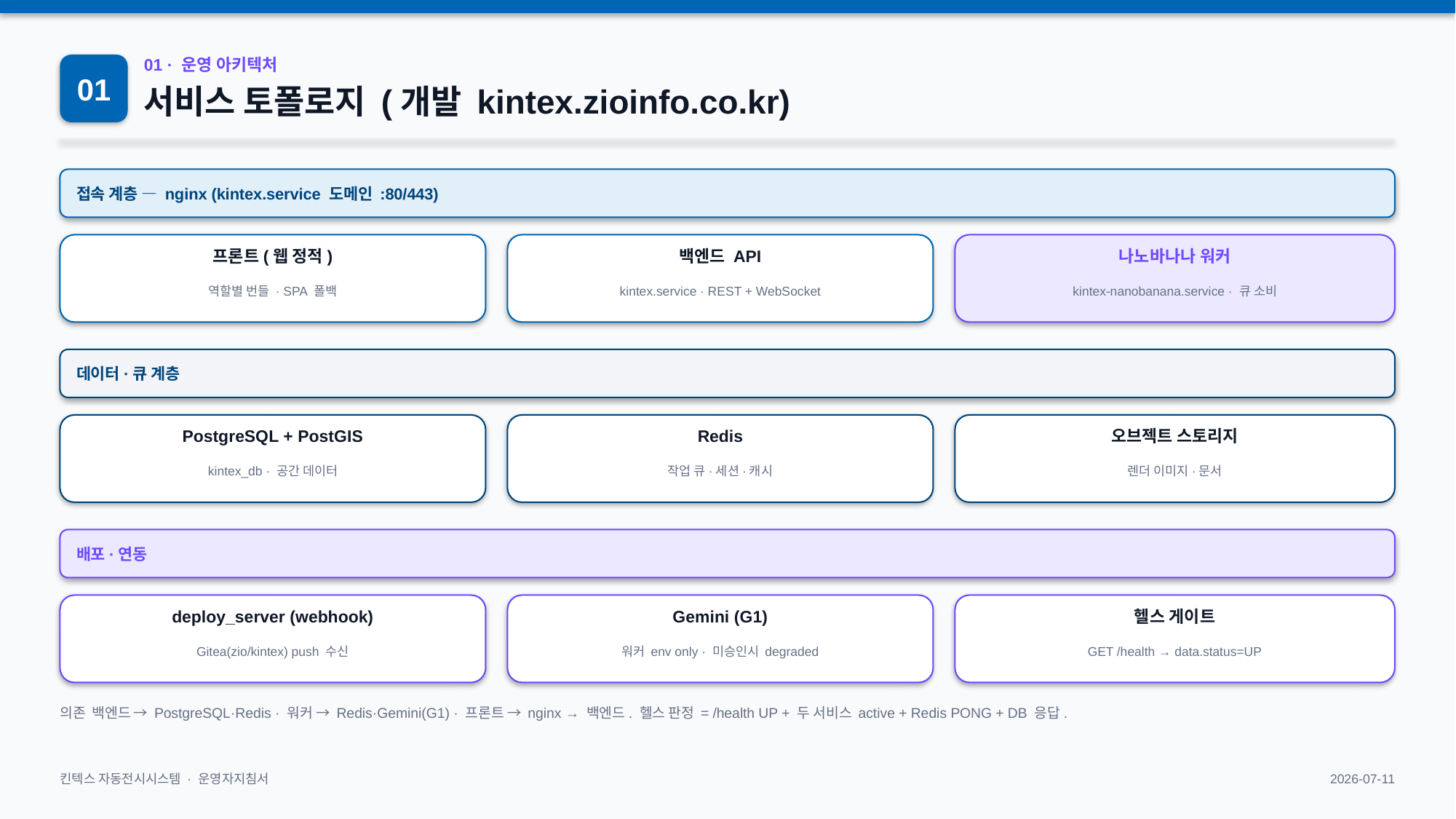

01
01 · 운영 아키텍처
서비스 토폴로지 (개발 kintex.zioinfo.co.kr)

접속 계층 — nginx (kintex.service 도메인 :80/443)

프론트(웹 정적)
백엔드 API
나노바나나 워커
역할별 번들 · SPA 폴백
kintex.service · REST + WebSocket
kintex-nanobanana.service · 큐 소비

데이터·큐 계층

PostgreSQL + PostGIS
Redis
오브젝트 스토리지
kintex_db · 공간 데이터
작업 큐·세션·캐시
렌더 이미지·문서

배포·연동

deploy_server (webhook)
Gemini (G1)
헬스 게이트
Gitea(zio/kintex) push 수신
워커 env only · 미승인시 degraded
GET /health → data.status=UP
의존  백엔드 → PostgreSQL·Redis · 워커 → Redis·Gemini(G1) · 프론트 → nginx → 백엔드. 헬스 판정 = /health UP + 두 서비스 active + Redis PONG + DB 응답.
킨텍스 자동전시시스템 · 운영자지침서
2026-07-11